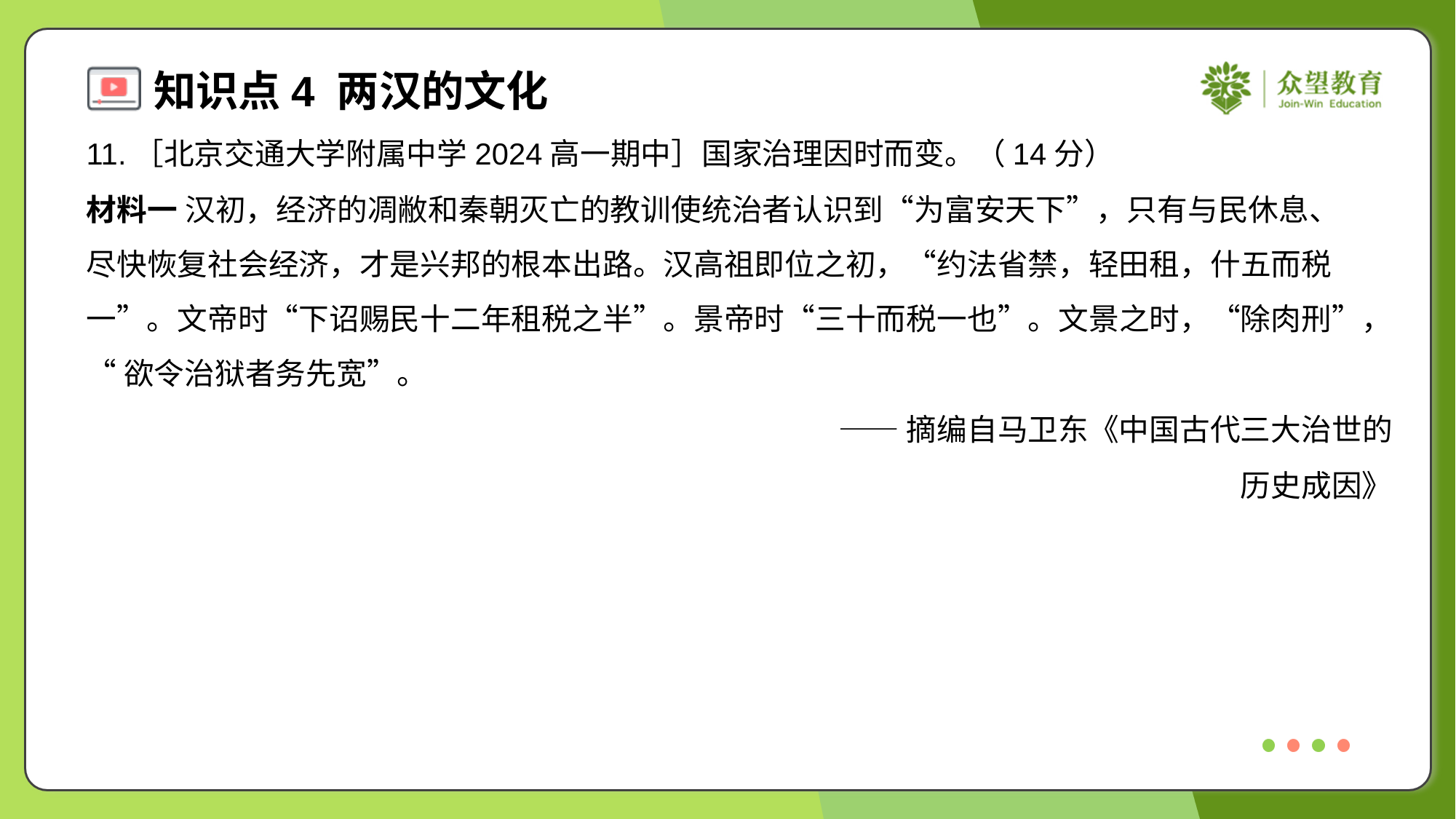

11.［北京交通大学附属中学2024高一期中］国家治理因时而变。（14分）
材料一 汉初，经济的凋敝和秦朝灭亡的教训使统治者认识到“为富安天下”，只有与民休息、
尽快恢复社会经济，才是兴邦的根本出路。汉高祖即位之初，“约法省禁，轻田租，什五而税
一”。文帝时“下诏赐民十二年租税之半”。景帝时“三十而税一也”。文景之时，“除肉刑”，
“欲令治狱者务先宽”。
——摘编自马卫东《中国古代三大治世的
历史成因》